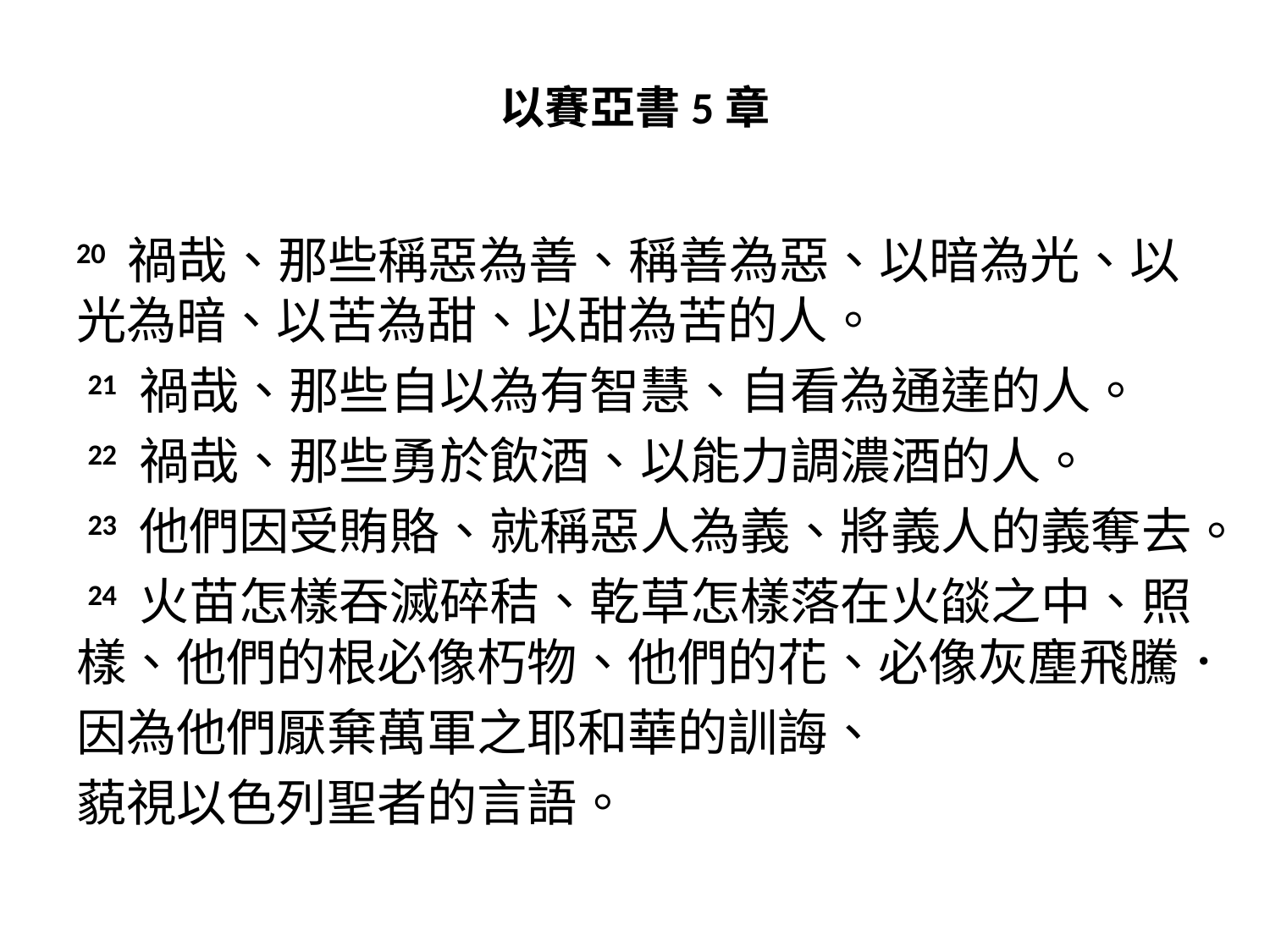

# 以賽亞書5章
20 禍哉、那些稱惡為善、稱善為惡、以暗為光、以光為暗、以苦為甜、以甜為苦的人。
 21 禍哉、那些自以為有智慧、自看為通達的人。
 22 禍哉、那些勇於飲酒、以能力調濃酒的人。
 23 他們因受賄賂、就稱惡人為義、將義人的義奪去。
 24 火苗怎樣吞滅碎秸、乾草怎樣落在火燄之中、照樣、他們的根必像朽物、他們的花、必像灰塵飛騰．
因為他們厭棄萬軍之耶和華的訓誨、
藐視以色列聖者的言語。